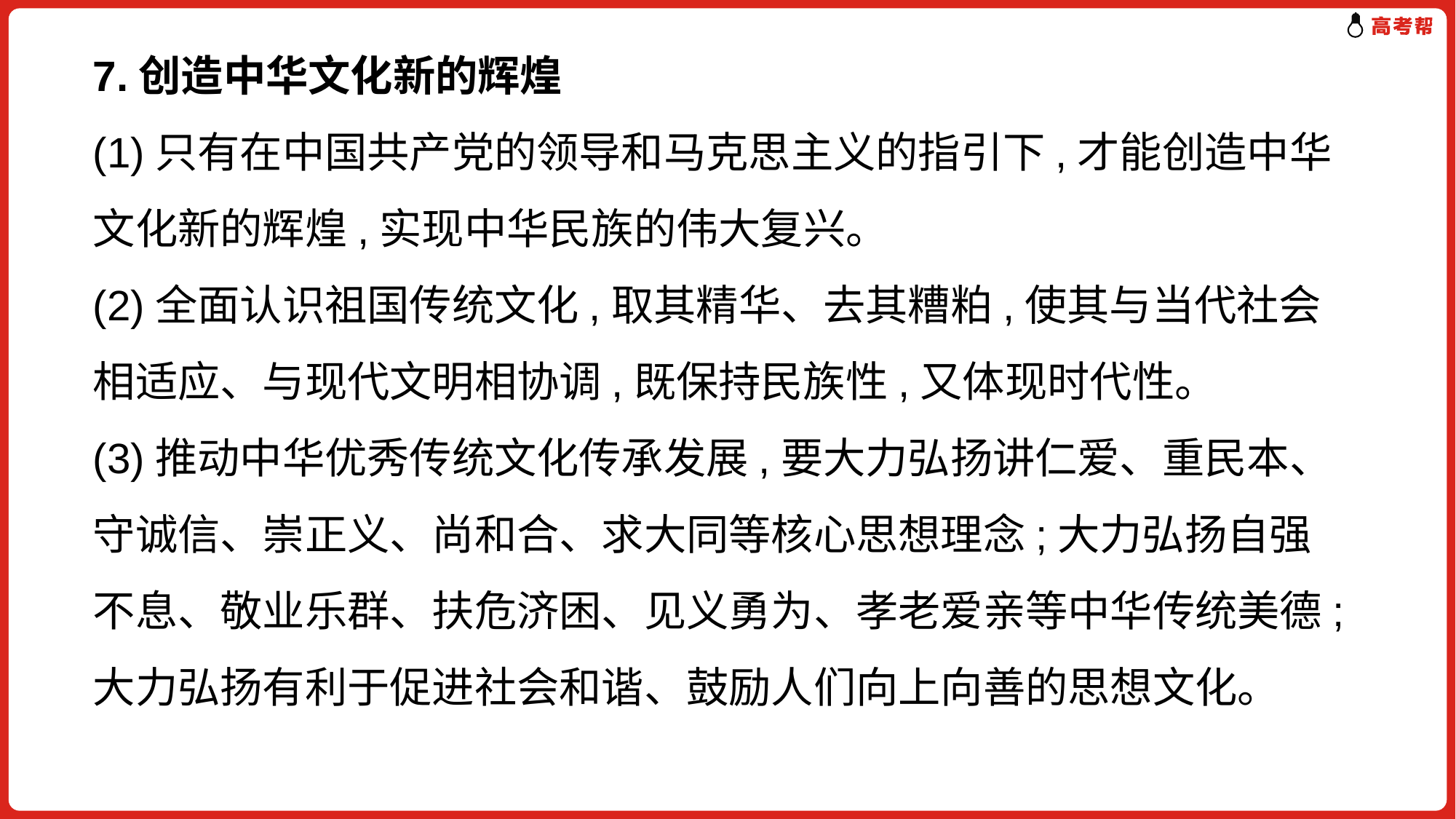

7.创造中华文化新的辉煌
(1)只有在中国共产党的领导和马克思主义的指引下,才能创造中华文化新的辉煌,实现中华民族的伟大复兴。
(2)全面认识祖国传统文化,取其精华、去其糟粕,使其与当代社会相适应、与现代文明相协调,既保持民族性,又体现时代性。
(3)推动中华优秀传统文化传承发展,要大力弘扬讲仁爱、重民本、守诚信、崇正义、尚和合、求大同等核心思想理念;大力弘扬自强不息、敬业乐群、扶危济困、见义勇为、孝老爱亲等中华传统美德;大力弘扬有利于促进社会和谐、鼓励人们向上向善的思想文化。